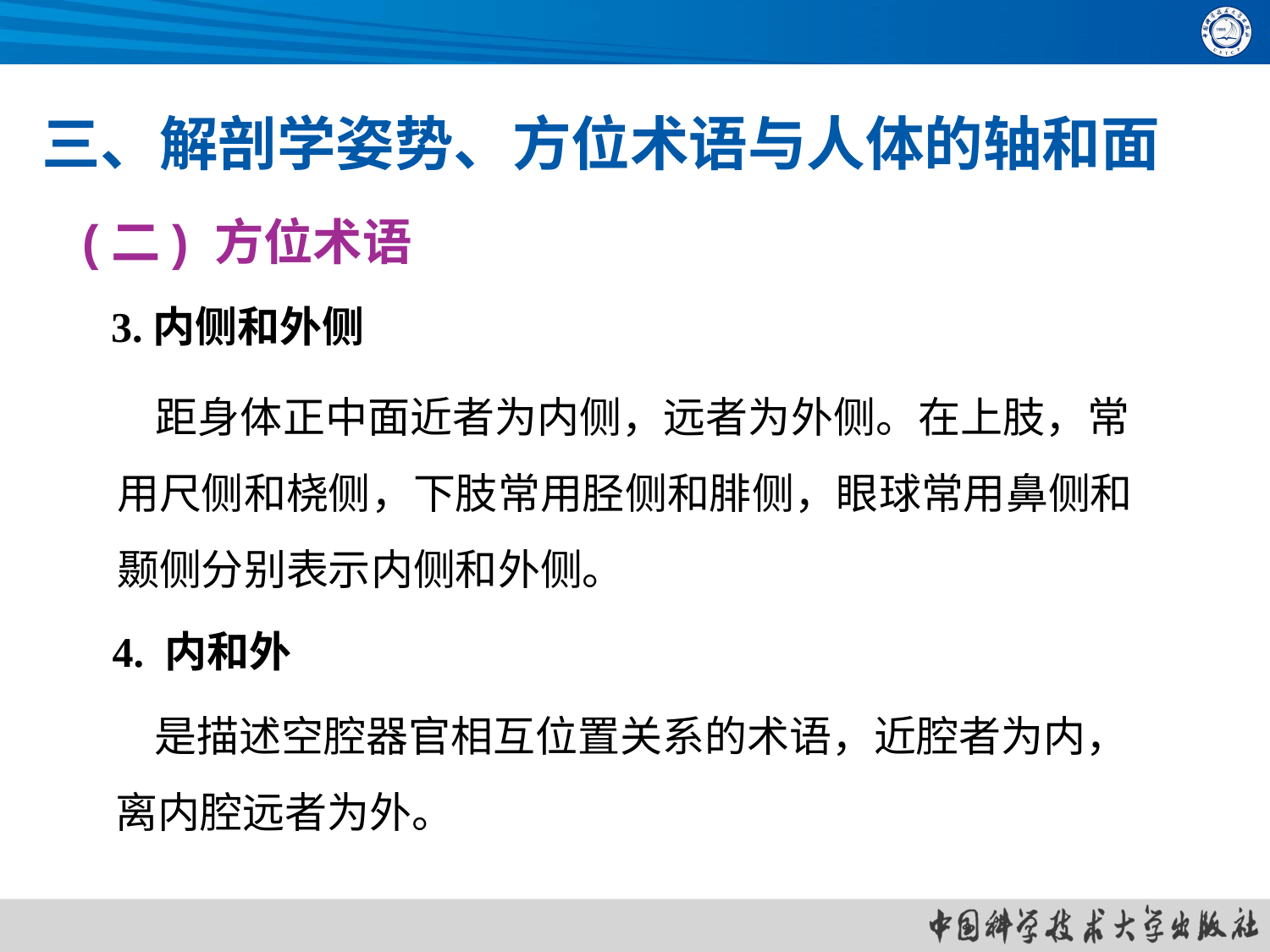

三、解剖学姿势、方位术语与人体的轴和面
(二) 方位术语
3.内侧和外侧
   距身体正中面近者为内侧，远者为外侧。在上肢，常用尺侧和桡侧，下肢常用胫侧和腓侧，眼球常用鼻侧和颞侧分别表示内侧和外侧。
4. 内和外
   是描述空腔器官相互位置关系的术语，近腔者为内，离内腔远者为外。